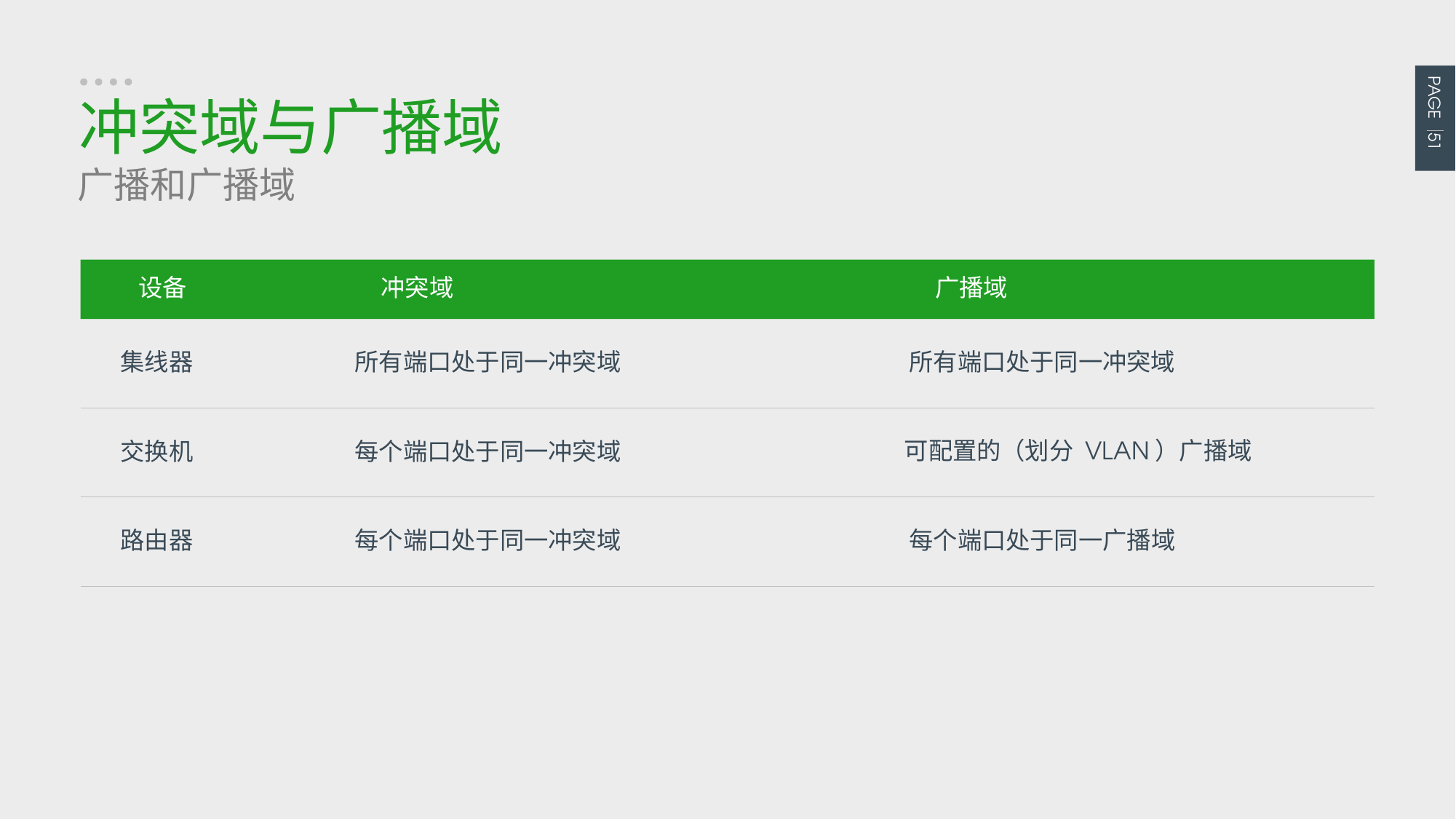

PAGE   51
冲突域与广播域
广播和广播域

设备
冲突域
广播域
集线器
交换机
路由器
所有端口处于同一冲突域
所有端口处于同一冲突域
可配置的（划分 VLAN）广播域
每个端口处于同一冲突域
每个端口处于同一冲突域
每个端口处于同一广播域